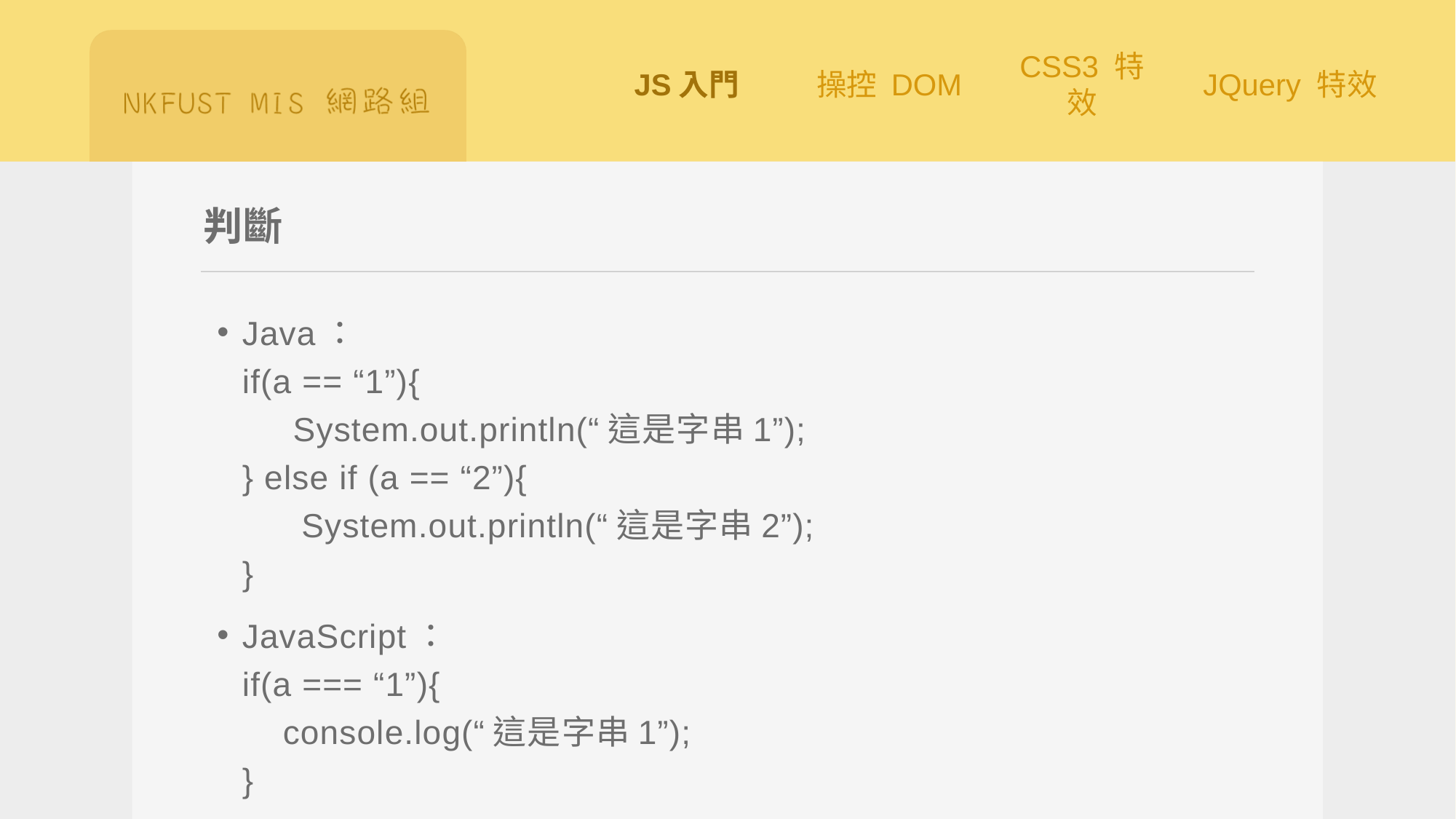

# 判斷
Java：
if(a == “1”){
     System.out.println(“這是字串1”);
} else if (a == “2”){
 　System.out.println(“這是字串2”);
}
JavaScript：
if(a === “1”){
    console.log(“這是字串1”);
}